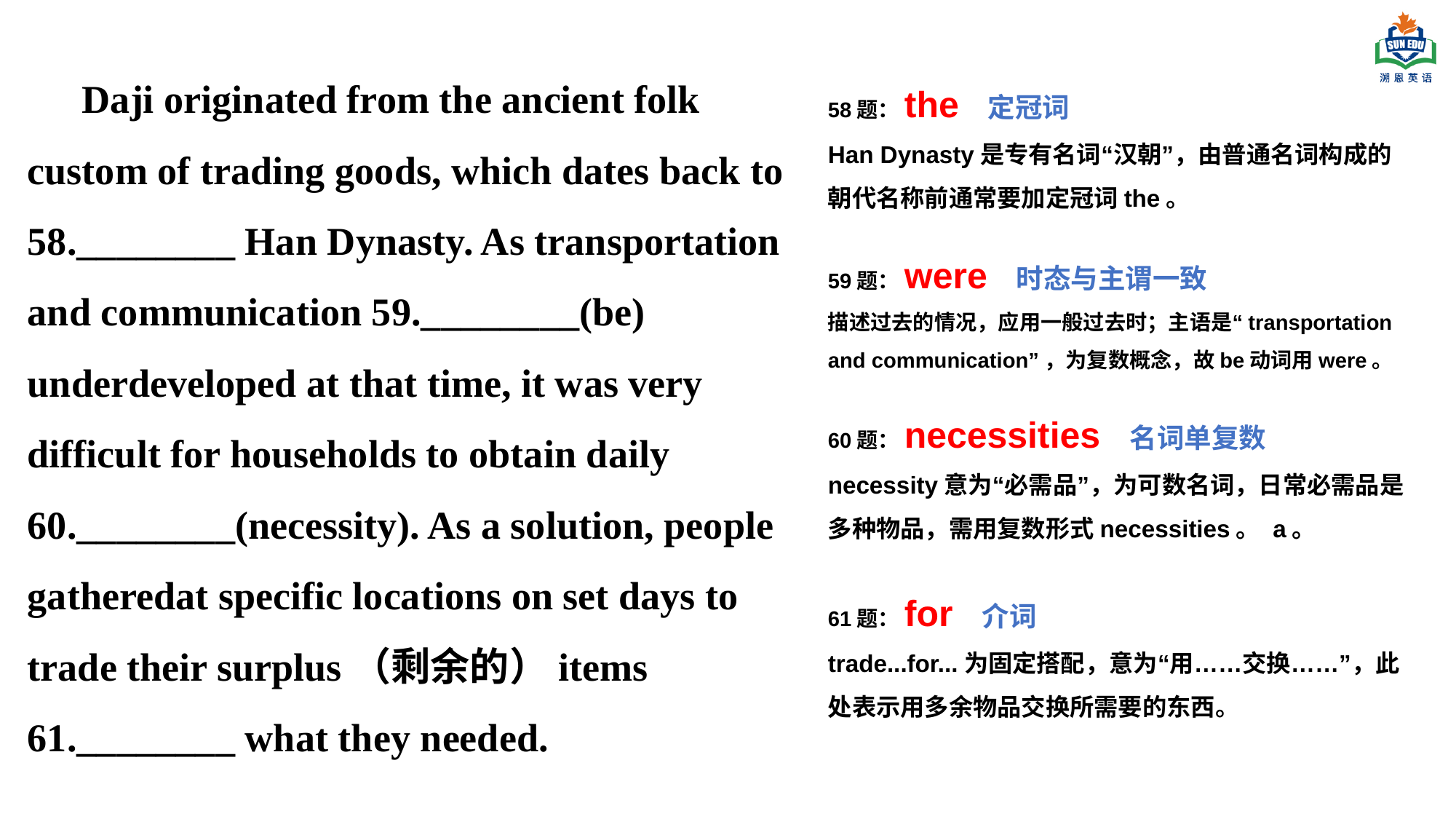

Daji originated from the ancient folk custom of trading goods, which dates back to 58.________ Han Dynasty. As transportation and communication 59.________(be) underdeveloped at that time, it was very difficult for households to obtain daily 60.________(necessity). As a solution, people gatheredat specific locations on set days to trade their surplus（剩余的）items 61.________ what they needed.

58题：the  定冠词
Han Dynasty是专有名词“汉朝”，由普通名词构成的朝代名称前通常要加定冠词the。
59题：were  时态与主谓一致
描述过去的情况，应用一般过去时；主语是“transportation and communication”，为复数概念，故be动词用were。
60题：necessities  名词单复数
necessity意为“必需品”，为可数名词，日常必需品是多种物品，需用复数形式necessities。 a。
61题：for  介词
trade...for...为固定搭配，意为“用……交换……”，此处表示用多余物品交换所需要的东西。